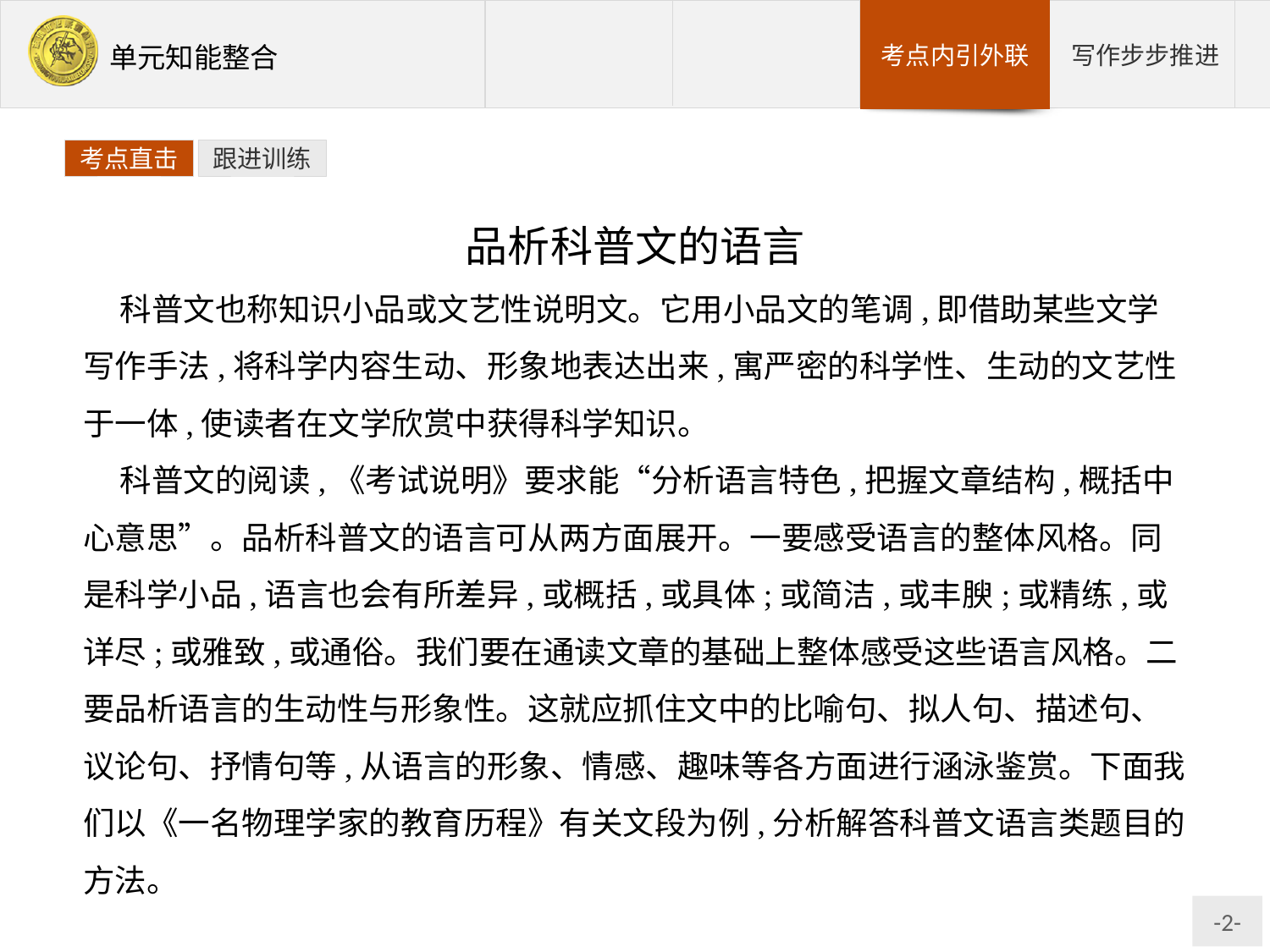

考点直击
跟进训练
品析科普文的语言
科普文也称知识小品或文艺性说明文。它用小品文的笔调,即借助某些文学写作手法,将科学内容生动、形象地表达出来,寓严密的科学性、生动的文艺性于一体,使读者在文学欣赏中获得科学知识。
科普文的阅读,《考试说明》要求能“分析语言特色,把握文章结构,概括中心意思”。品析科普文的语言可从两方面展开。一要感受语言的整体风格。同是科学小品,语言也会有所差异,或概括,或具体;或简洁,或丰腴;或精练,或详尽;或雅致,或通俗。我们要在通读文章的基础上整体感受这些语言风格。二要品析语言的生动性与形象性。这就应抓住文中的比喻句、拟人句、描述句、议论句、抒情句等,从语言的形象、情感、趣味等各方面进行涵泳鉴赏。下面我们以《一名物理学家的教育历程》有关文段为例,分析解答科普文语言类题目的方法。